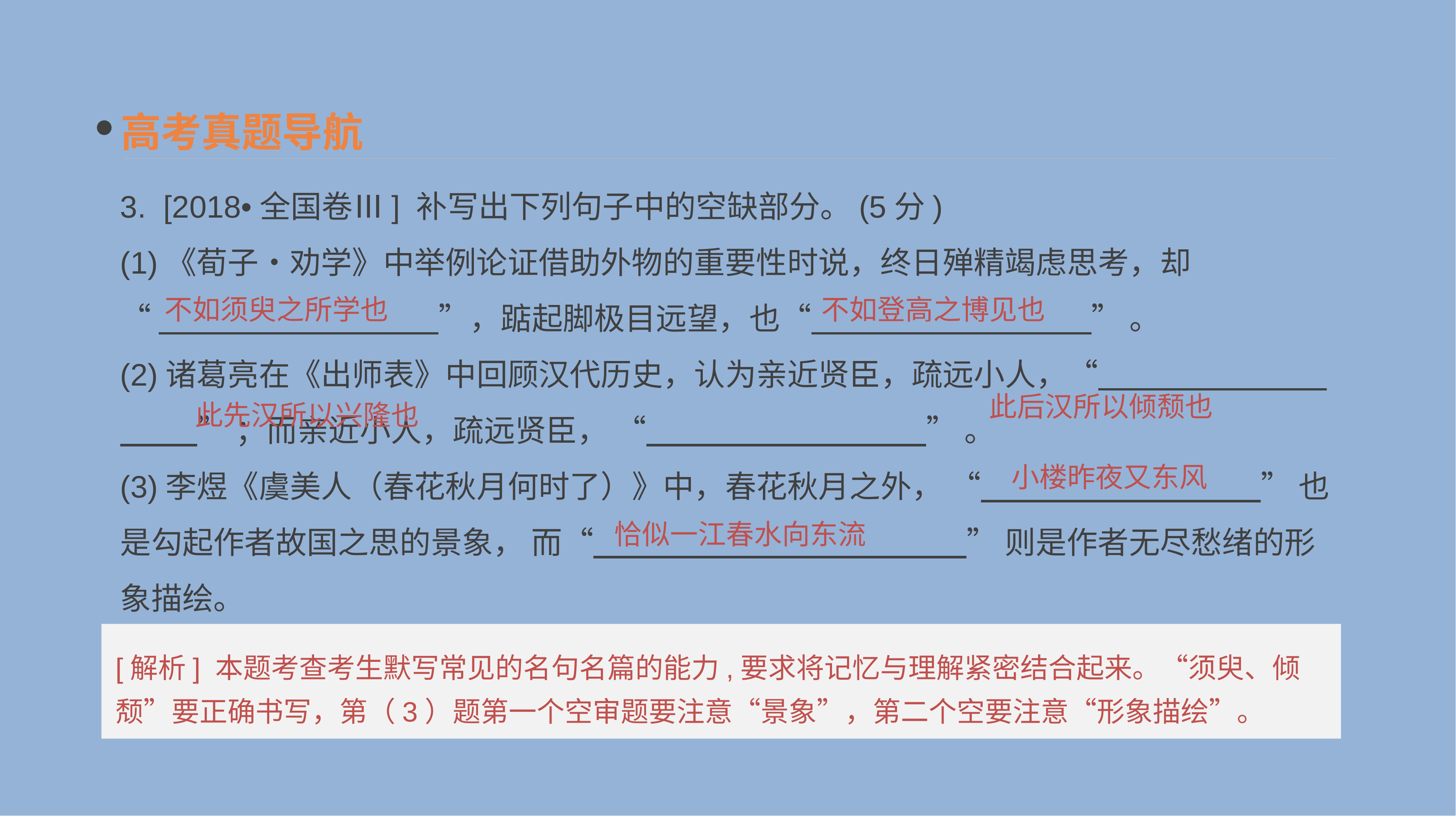

高考真题导航

3.  [2018•全国卷Ⅲ] 补写出下列句子中的空缺部分。(5分)
(1)《荀子•劝学》中举例论证借助外物的重要性时说，终日殚精竭虑思考，却
“　　　　　　　　　”，踮起脚极目远望，也“　　　　　　　　　” 。
(2)诸葛亮在《出师表》中回顾汉代历史，认为亲近贤臣，疏远小人，“　　　　　　                  ” ；而亲近小人，疏远贤臣， “　　　　　　　　　” 。
(3)李煜《虞美人（春花秋月何时了）》中，春花秋月之外， “　　　　　　　　　” 也是勾起作者故国之思的景象， 而“　　　　　　　　　　　　” 则是作者无尽愁绪的形象描绘。
不如须臾之所学也
不如登高之博见也
此后汉所以倾颓也
此先汉所以兴隆也
小楼昨夜又东风
恰似一江春水向东流

[解析] 本题考查考生默写常见的名句名篇的能力,要求将记忆与理解紧密结合起来。“须臾、倾颓”要正确书写，第（3）题第一个空审题要注意“景象”，第二个空要注意“形象描绘”。